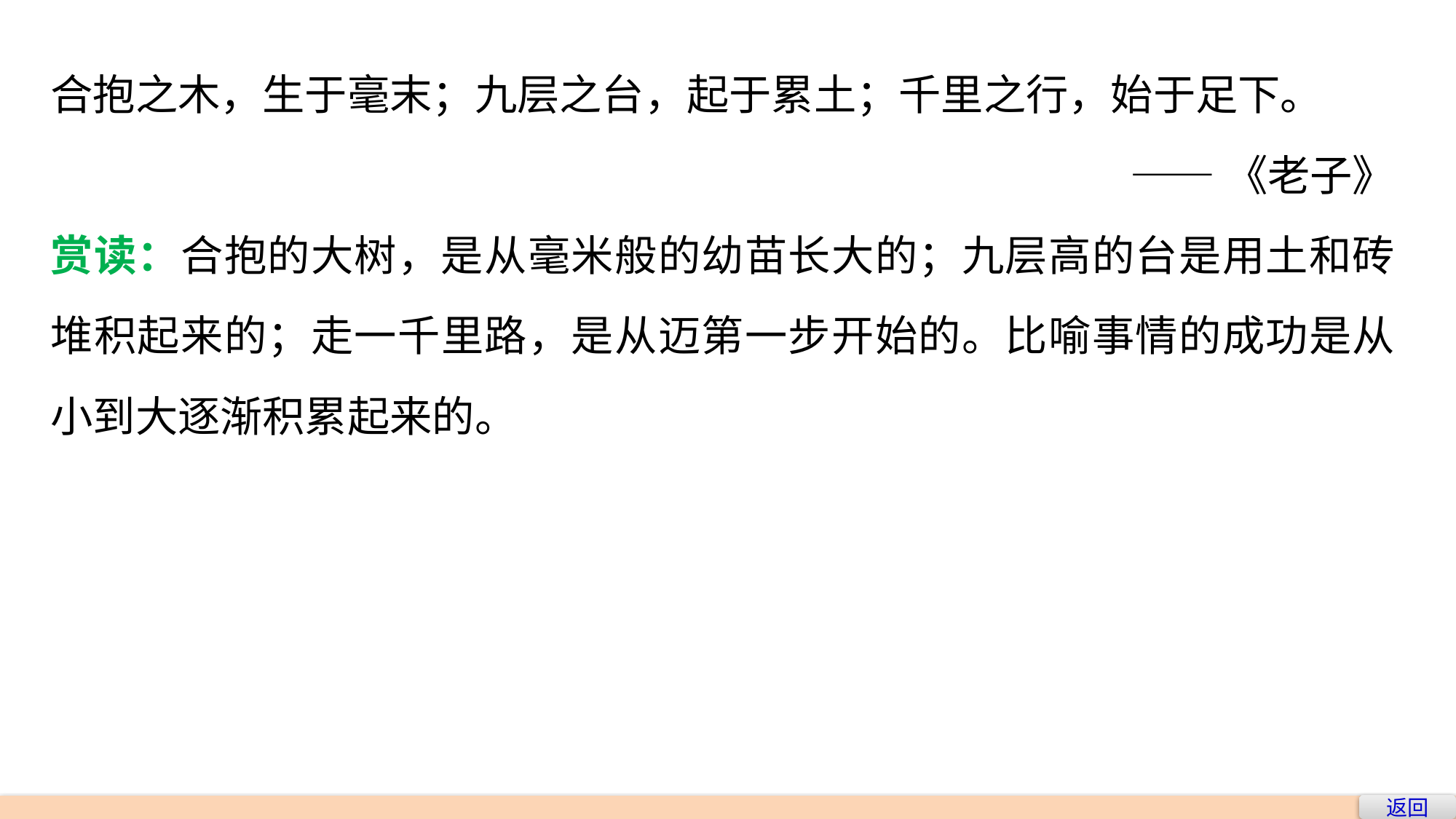

合抱之木，生于毫末；九层之台，起于累土；千里之行，始于足下。
——《老子》
赏读：合抱的大树，是从毫米般的幼苗长大的；九层高的台是用土和砖堆积起来的；走一千里路，是从迈第一步开始的。比喻事情的成功是从小到大逐渐积累起来的。
返回